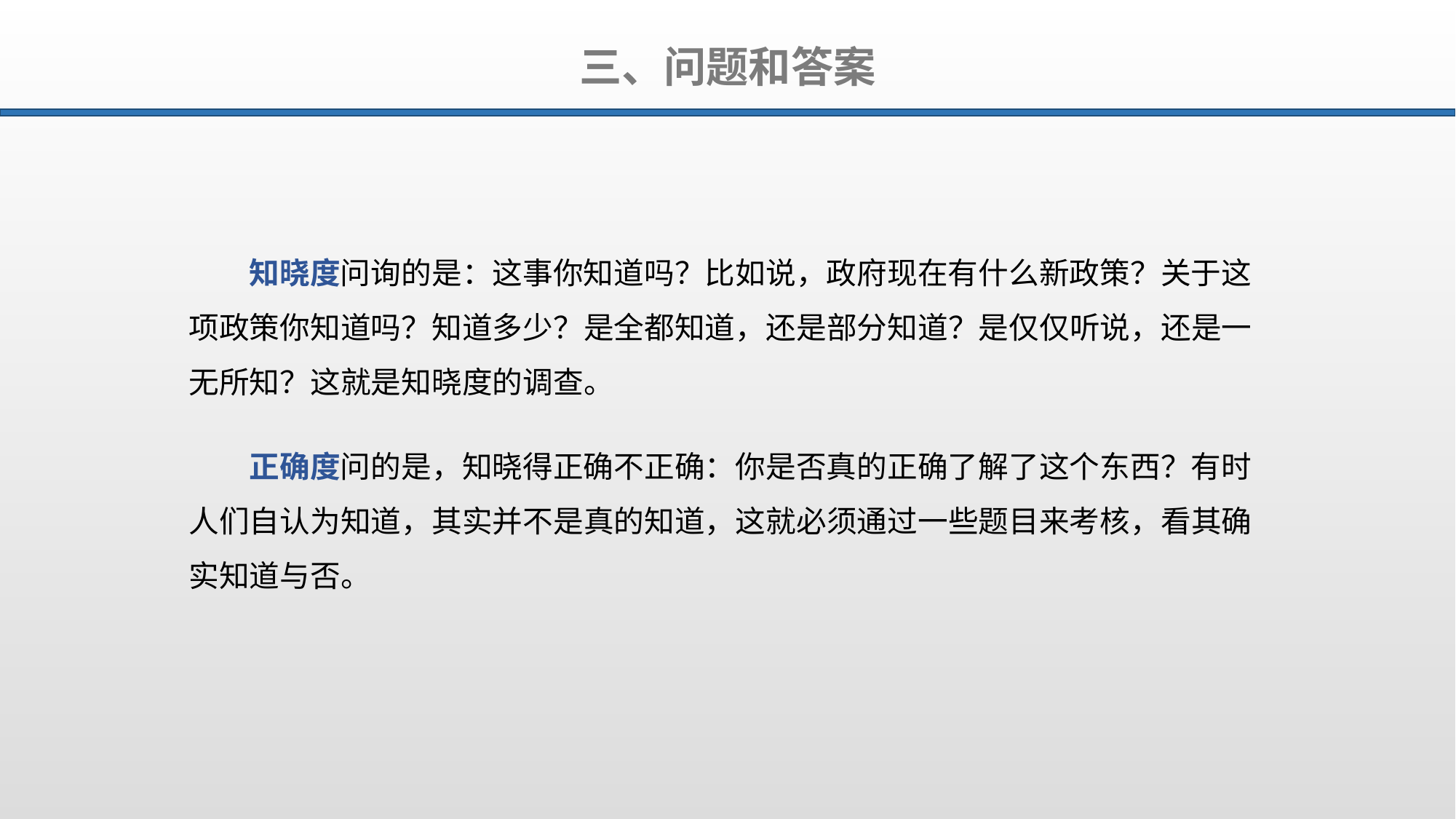

三、问题和答案

知晓度问询的是：这事你知道吗？比如说，政府现在有什么新政策？关于这项政策你知道吗？知道多少？是全都知道，还是部分知道？是仅仅听说，还是一无所知？这就是知晓度的调查。
正确度问的是，知晓得正确不正确：你是否真的正确了解了这个东西？有时人们自认为知道，其实并不是真的知道，这就必须通过一些题目来考核，看其确实知道与否。